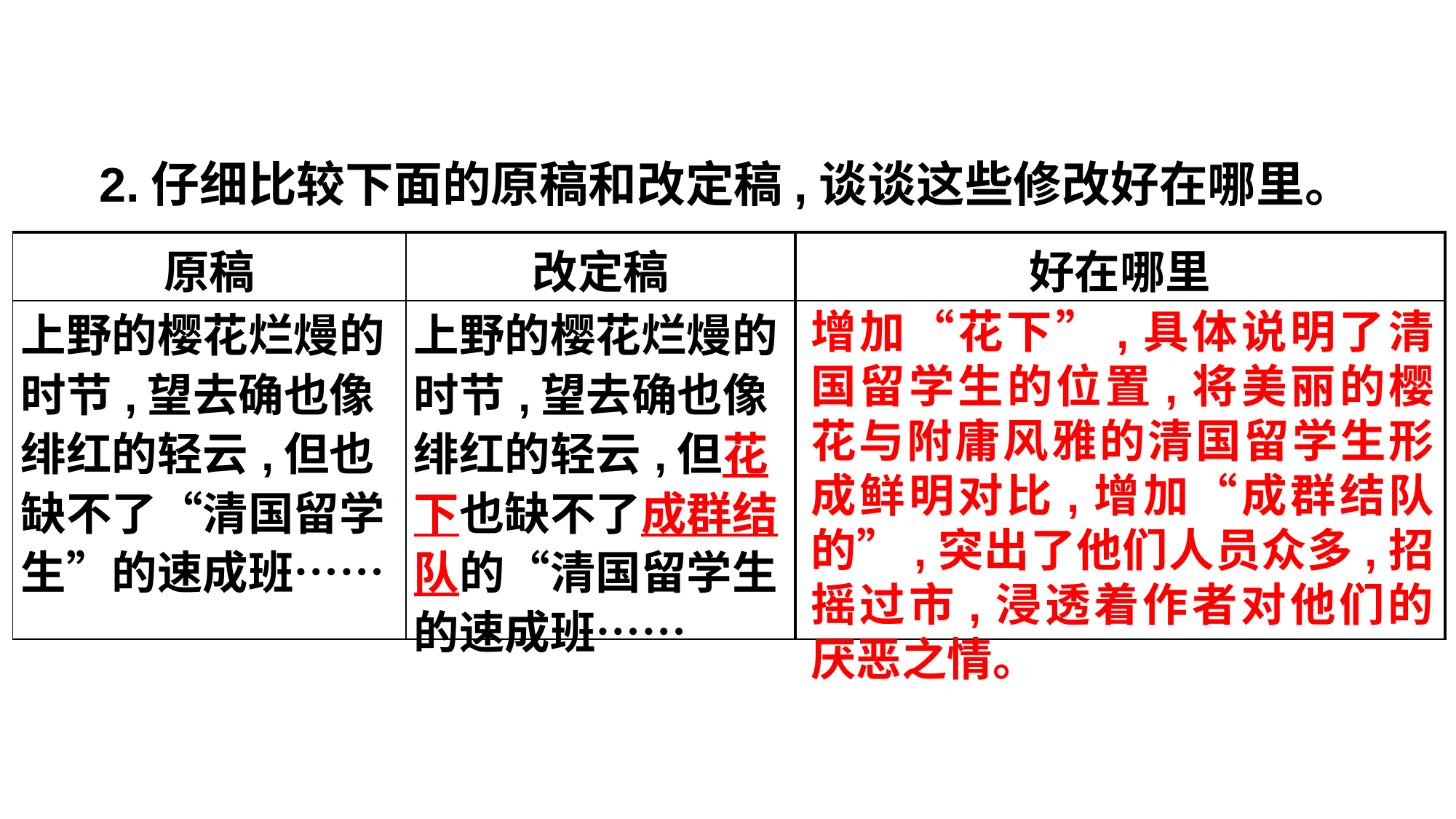

2.仔细比较下面的原稿和改定稿,谈谈这些修改好在哪里。
| 原稿 | 改定稿 | 好在哪里 |
| --- | --- | --- |
| 上野的樱花烂熳的时节,望去确也像绯红的轻云,但也缺不了“清国留学生”的速成班…… | 上野的樱花烂熳的时节,望去确也像绯红的轻云,但花下也缺不了成群结队的“清国留学生的速成班…… |  |
增加“花下”,具体说明了清国留学生的位置,将美丽的樱花与附庸风雅的清国留学生形成鲜明对比,增加“成群结队的”,突出了他们人员众多,招摇过市,浸透着作者对他们的厌恶之情。